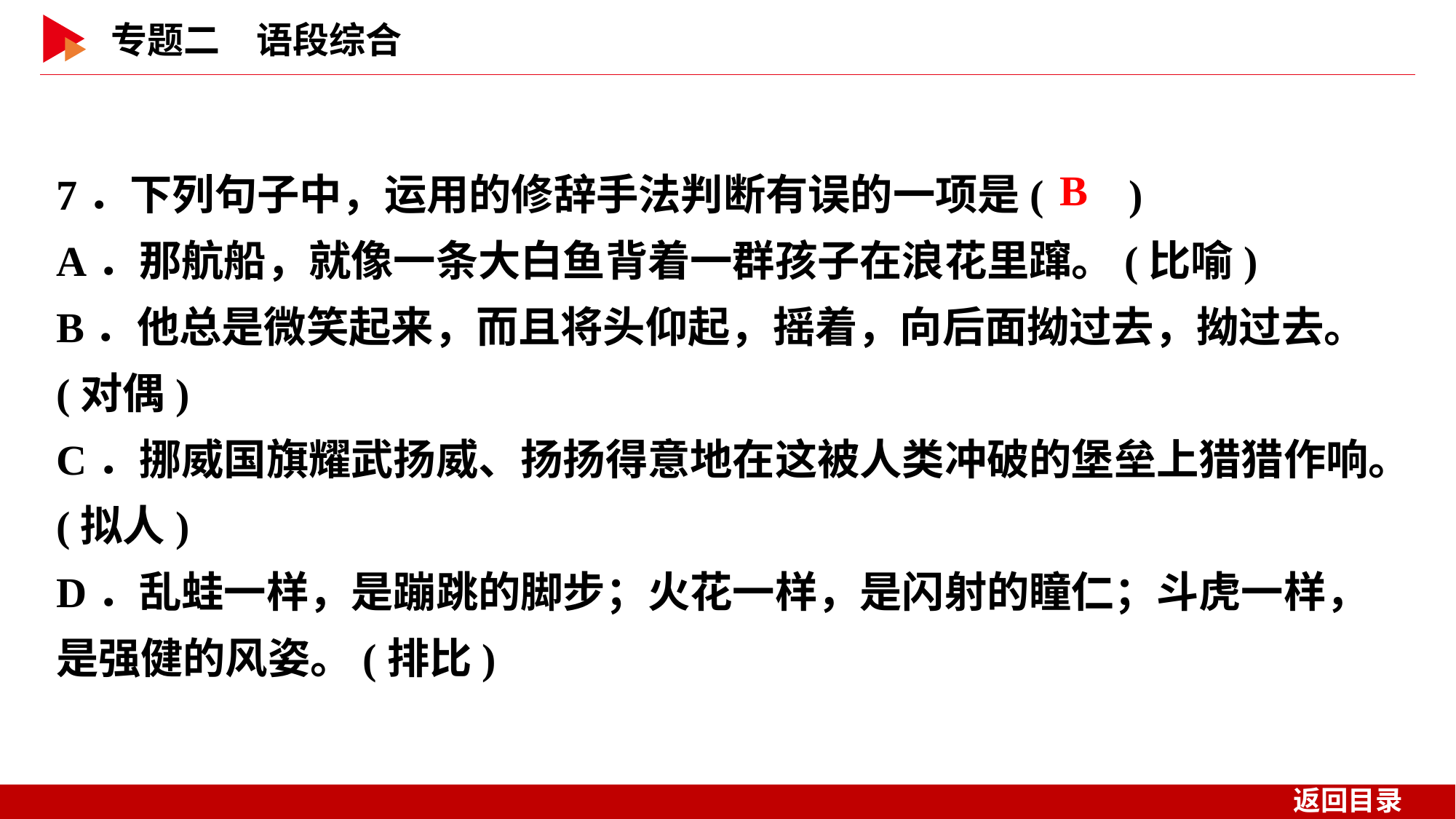

7．下列句子中，运用的修辞手法判断有误的一项是(        )
A．那航船，就像一条大白鱼背着一群孩子在浪花里蹿。(比喻)
B．他总是微笑起来，而且将头仰起，摇着，向后面拗过去，拗过去。(对偶)
C．挪威国旗耀武扬威、扬扬得意地在这被人类冲破的堡垒上猎猎作响。(拟人)
D．乱蛙一样，是蹦跳的脚步；火花一样，是闪射的瞳仁；斗虎一样，是强健的风姿。(排比)
   B